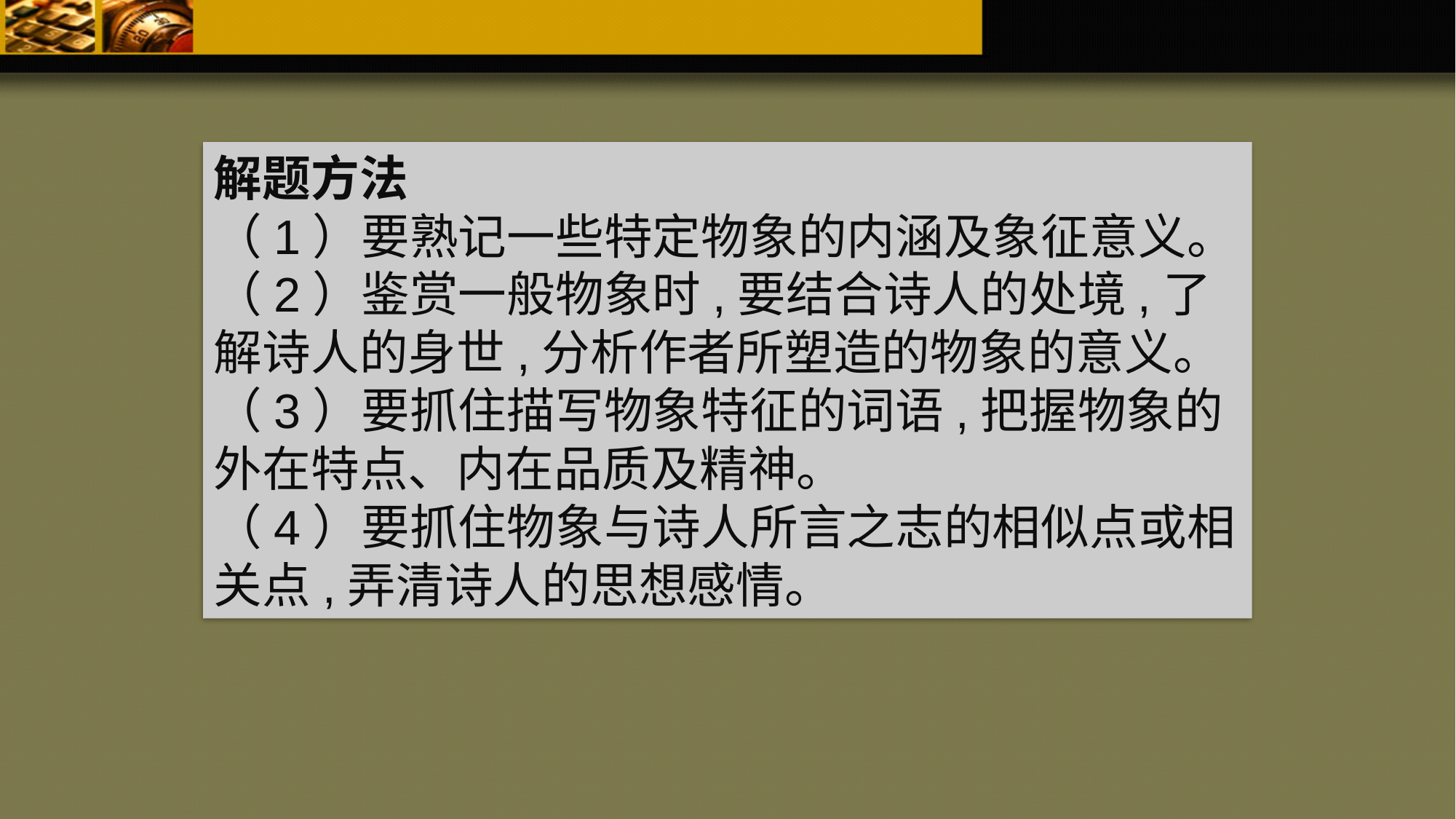

解题方法
（1）要熟记一些特定物象的内涵及象征意义。
（2）鉴赏一般物象时,要结合诗人的处境,了解诗人的身世,分析作者所塑造的物象的意义。
（3）要抓住描写物象特征的词语,把握物象的外在特点、内在品质及精神。
（4）要抓住物象与诗人所言之志的相似点或相关点,弄清诗人的思想感情。